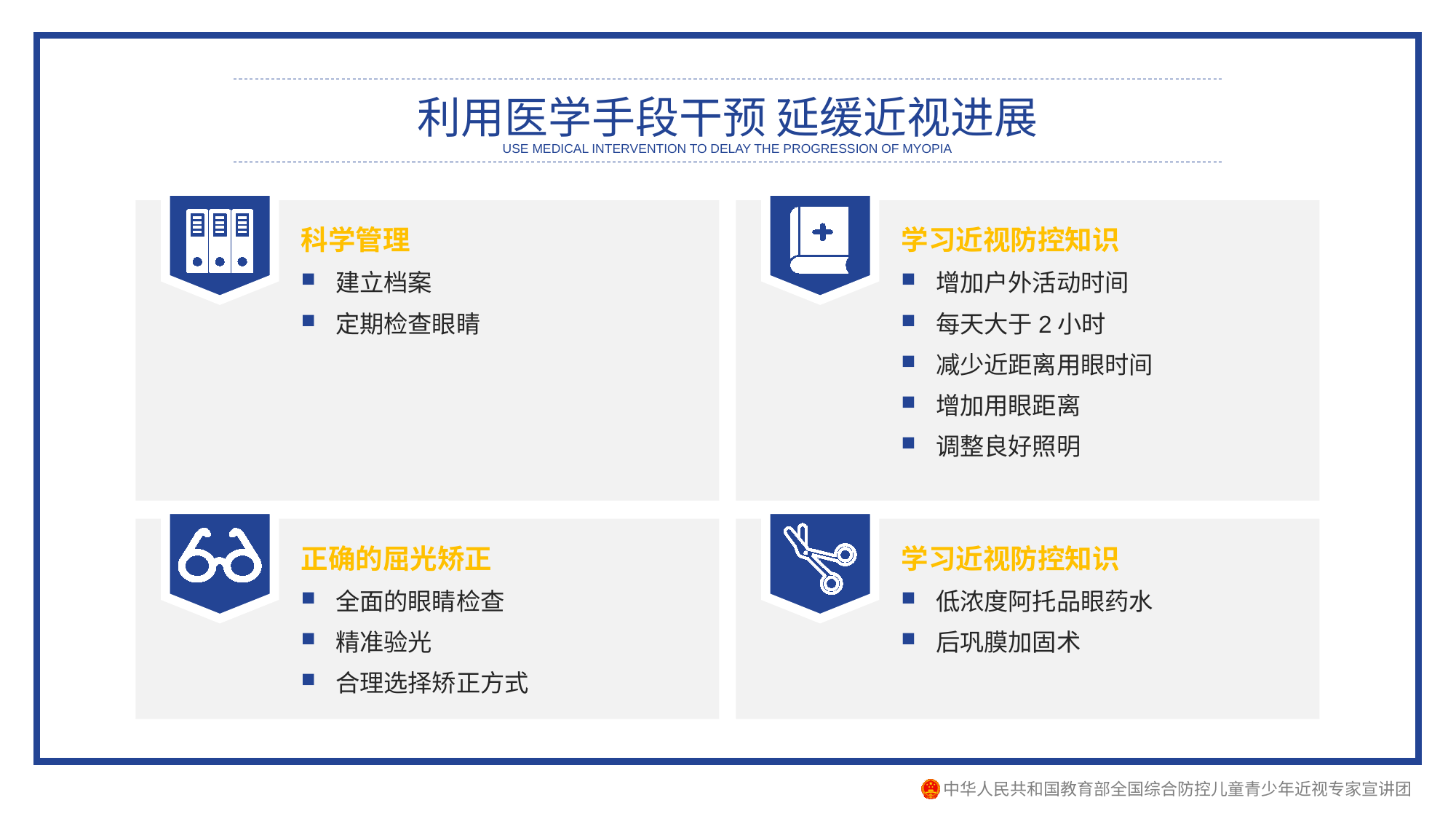

利用医学手段干预 延缓近视进展
USE MEDICAL INTERVENTION TO DELAY THE PROGRESSION OF MYOPIA

科学管理
建立档案
定期检查眼睛

学习近视防控知识
增加户外活动时间
每天大于2小时
减少近距离用眼时间
增加用眼距离
调整良好照明

正确的屈光矫正
全面的眼睛检查
精准验光
合理选择矫正方式
学习近视防控知识
低浓度阿托品眼药水
后巩膜加固术